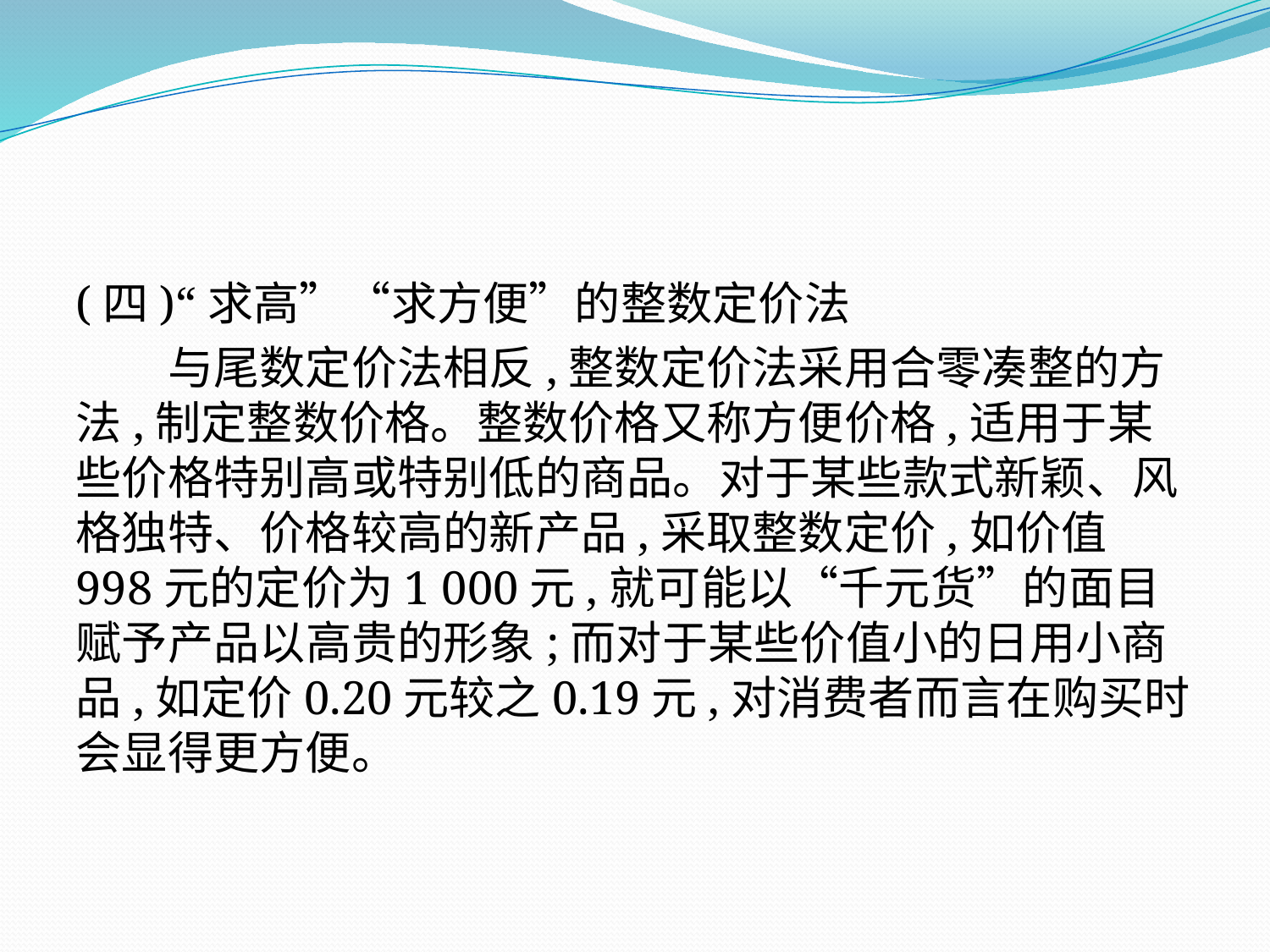

(四)“求高”“求方便”的整数定价法
　　与尾数定价法相反,整数定价法采用合零凑整的方法,制定整数价格。整数价格又称方便价格,适用于某些价格特别高或特别低的商品。对于某些款式新颖、风格独特、价格较高的新产品,采取整数定价,如价值998元的定价为1 000元,就可能以“千元货”的面目赋予产品以高贵的形象;而对于某些价值小的日用小商品,如定价0.20元较之0.19元,对消费者而言在购买时会显得更方便。